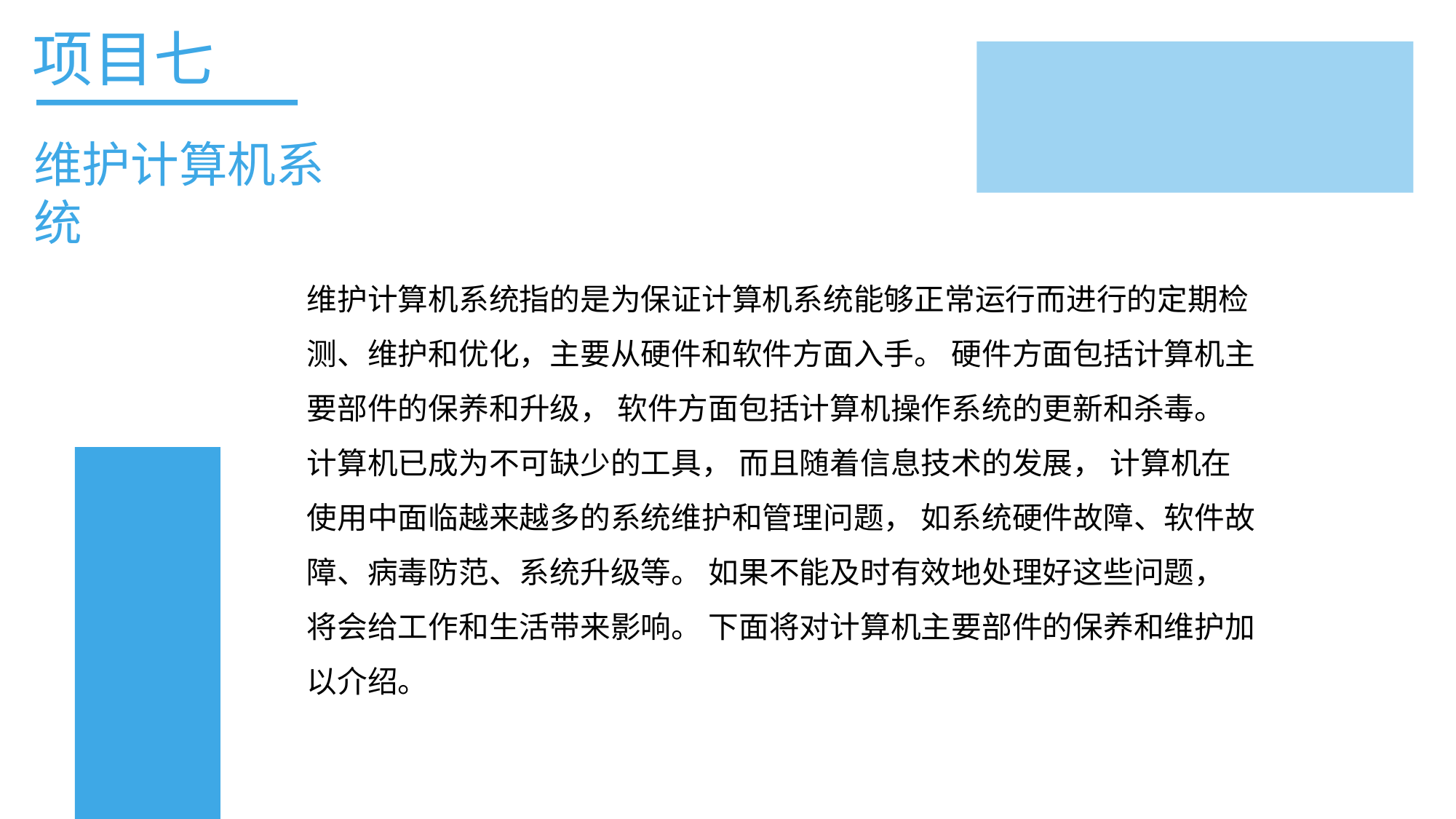

项目七

维护计算机系统
维护计算机系统指的是为保证计算机系统能够正常运行而进行的定期检测、维护和优化，主要从硬件和软件方面入手。 硬件方面包括计算机主要部件的保养和升级， 软件方面包括计算机操作系统的更新和杀毒。 计算机已成为不可缺少的工具， 而且随着信息技术的发展， 计算机在使用中面临越来越多的系统维护和管理问题， 如系统硬件故障、软件故障、病毒防范、系统升级等。 如果不能及时有效地处理好这些问题， 将会给工作和生活带来影响。 下面将对计算机主要部件的保养和维护加以介绍。